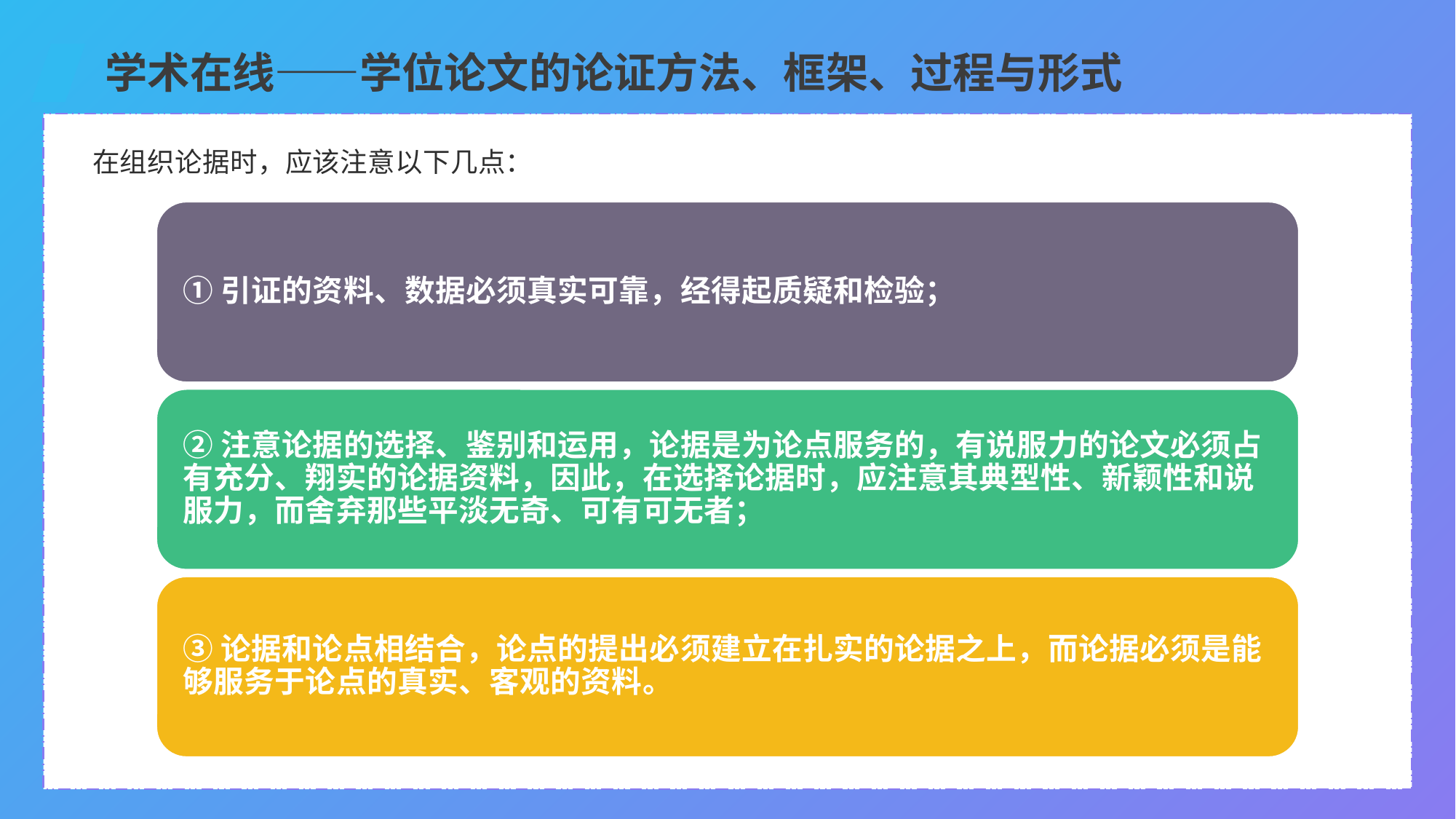

学术在线——学位论文的论证方法、框架、过程与形式

在组织论据时，应该注意以下几点：
①引证的资料、数据必须真实可靠，经得起质疑和检验；
②注意论据的选择、鉴别和运用，论据是为论点服务的，有说服力的论文必须占有充分、翔实的论据资料，因此，在选择论据时，应注意其典型性、新颖性和说服力，而舍弃那些平淡无奇、可有可无者；
③论据和论点相结合，论点的提出必须建立在扎实的论据之上，而论据必须是能够服务于论点的真实、客观的资料。